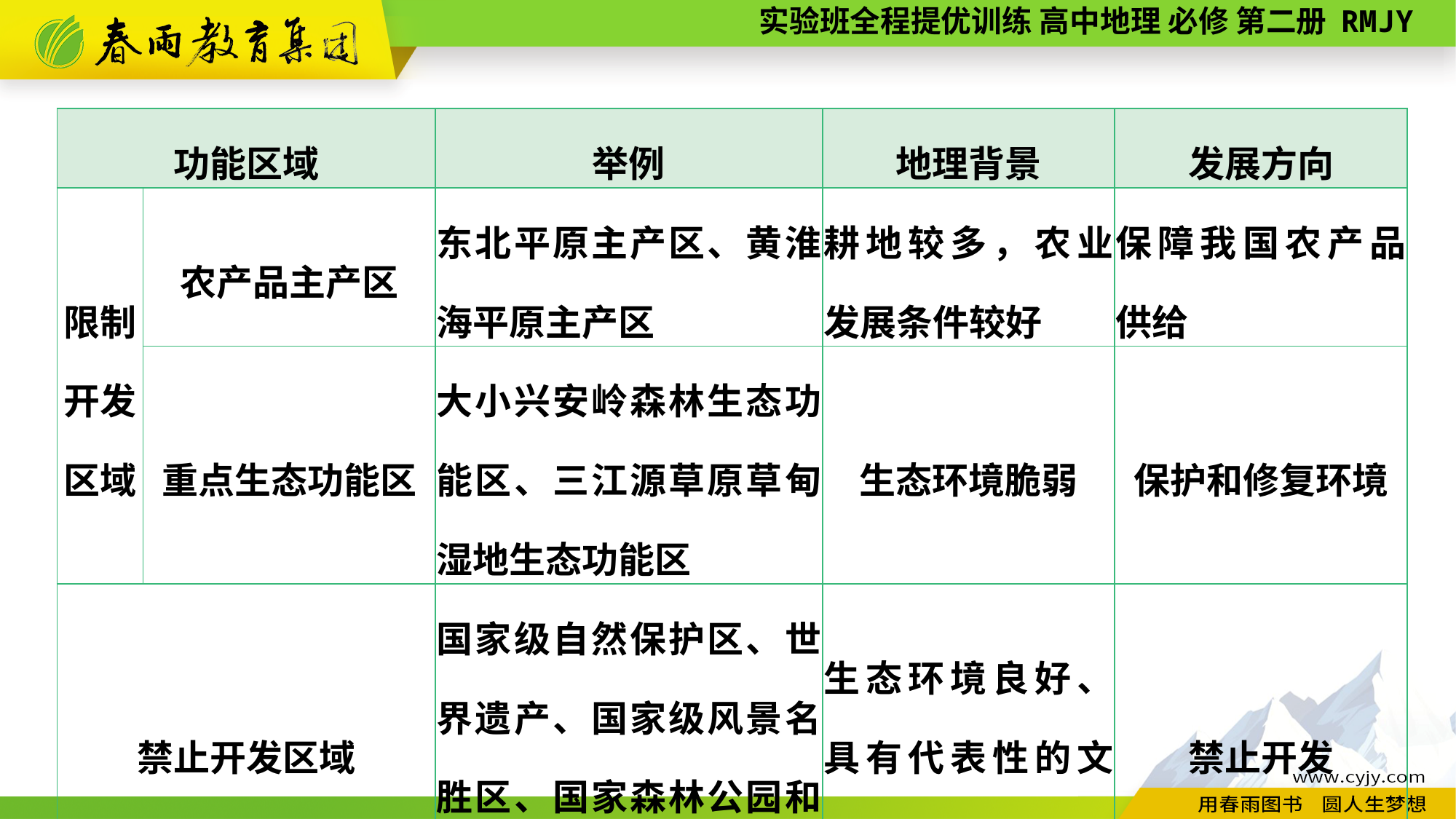

| 功能区域 |  | 举例 | 地理背景 | 发展方向 |
| --- | --- | --- | --- | --- |
| 限制 开发 区域 | 农产品主产区 | 东北平原主产区、黄淮海平原主产区 | 耕地较多，农业发展条件较好 | 保障我国农产品供给 |
|  | 重点生态功能区 | 大小兴安岭森林生态功能区、三江源草原草甸湿地生态功能区 | 生态环境脆弱 | 保护和修复环境 |
| 禁止开发区域 |  | 国家级自然保护区、世界遗产、国家级风景名胜区、国家森林公园和国家地质公园 | 生态环境良好、具有代表性的文化或地质、地貌 | 禁止开发 |